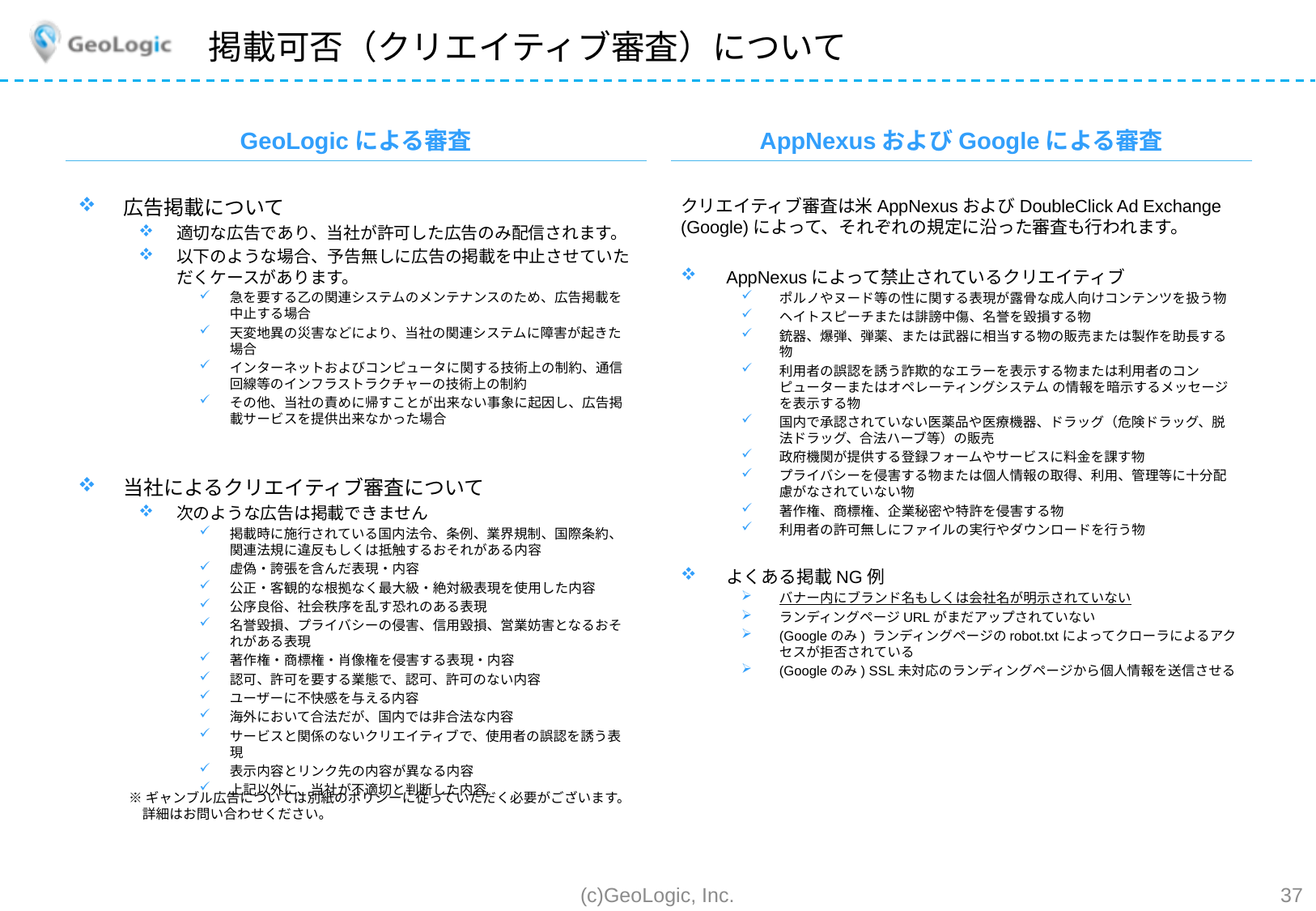

# 掲載可否（クリエイティブ審査）について
GeoLogicによる審査
AppNexusおよびGoogleによる審査
広告掲載について
適切な広告であり、当社が許可した広告のみ配信されます。
以下のような場合、予告無しに広告の掲載を中止させていただくケースがあります。
急を要する乙の関連システムのメンテナンスのため、広告掲載を中止する場合
天変地異の災害などにより、当社の関連システムに障害が起きた場合
インターネットおよびコンピュータに関する技術上の制約、通信回線等のインフラストラクチャーの技術上の制約
その他、当社の責めに帰すことが出来ない事象に起因し、広告掲載サービスを提供出来なかった場合

当社によるクリエイティブ審査について
次のような広告は掲載できません
掲載時に施行されている国内法令、条例、業界規制、国際条約、関連法規に違反もしくは抵触するおそれがある内容
虚偽・誇張を含んだ表現・内容
公正・客観的な根拠なく最大級・絶対級表現を使用した内容
公序良俗、社会秩序を乱す恐れのある表現
名誉毀損、プライバシーの侵害、信用毀損、営業妨害となるおそれがある表現
著作権・商標権・肖像権を侵害する表現・内容
認可、許可を要する業態で、認可、許可のない内容
ユーザーに不快感を与える内容
海外において合法だが、国内では非合法な内容
サービスと関係のないクリエイティブで、使用者の誤認を誘う表現
表示内容とリンク先の内容が異なる内容
上記以外に、当社が不適切と判断した内容
クリエイティブ審査は米AppNexusおよびDoubleClick Ad Exchange (Google)によって、それぞれの規定に沿った審査も行われます。

AppNexusによって禁止されているクリエイティブ
ポルノやヌード等の性に関する表現が露骨な成人向けコンテンツを扱う物
ヘイトスピーチまたは誹謗中傷、名誉を毀損する物
銃器、爆弾、弾薬、または武器に相当する物の販売または製作を助長する物
利用者の誤認を誘う詐欺的なエラーを表示する物または利用者のコンピューターまたはオペレーティングシステム の情報を暗示するメッセージを表示する物
国内で承認されていない医薬品や医療機器、ドラッグ（危険ドラッグ、脱法ドラッグ、合法ハーブ等）の販売
政府機関が提供する登録フォームやサービスに料金を課す物
プライバシーを侵害する物または個人情報の取得、利用、管理等に十分配慮がなされていない物
著作権、商標権、企業秘密や特許を侵害する物
利用者の許可無しにファイルの実行やダウンロードを行う物

よくある掲載NG例
バナー内にブランド名もしくは会社名が明示されていない
ランディングページURLがまだアップされていない
(Googleのみ) ランディングページのrobot.txtによってクローラによるアクセスが拒否されている
(Googleのみ) SSL未対応のランディングページから個人情報を送信させる
※ギャンブル広告については別紙のポリシーに従っていただく必要がございます。
　詳細はお問い合わせください。
(c)GeoLogic, Inc.
37